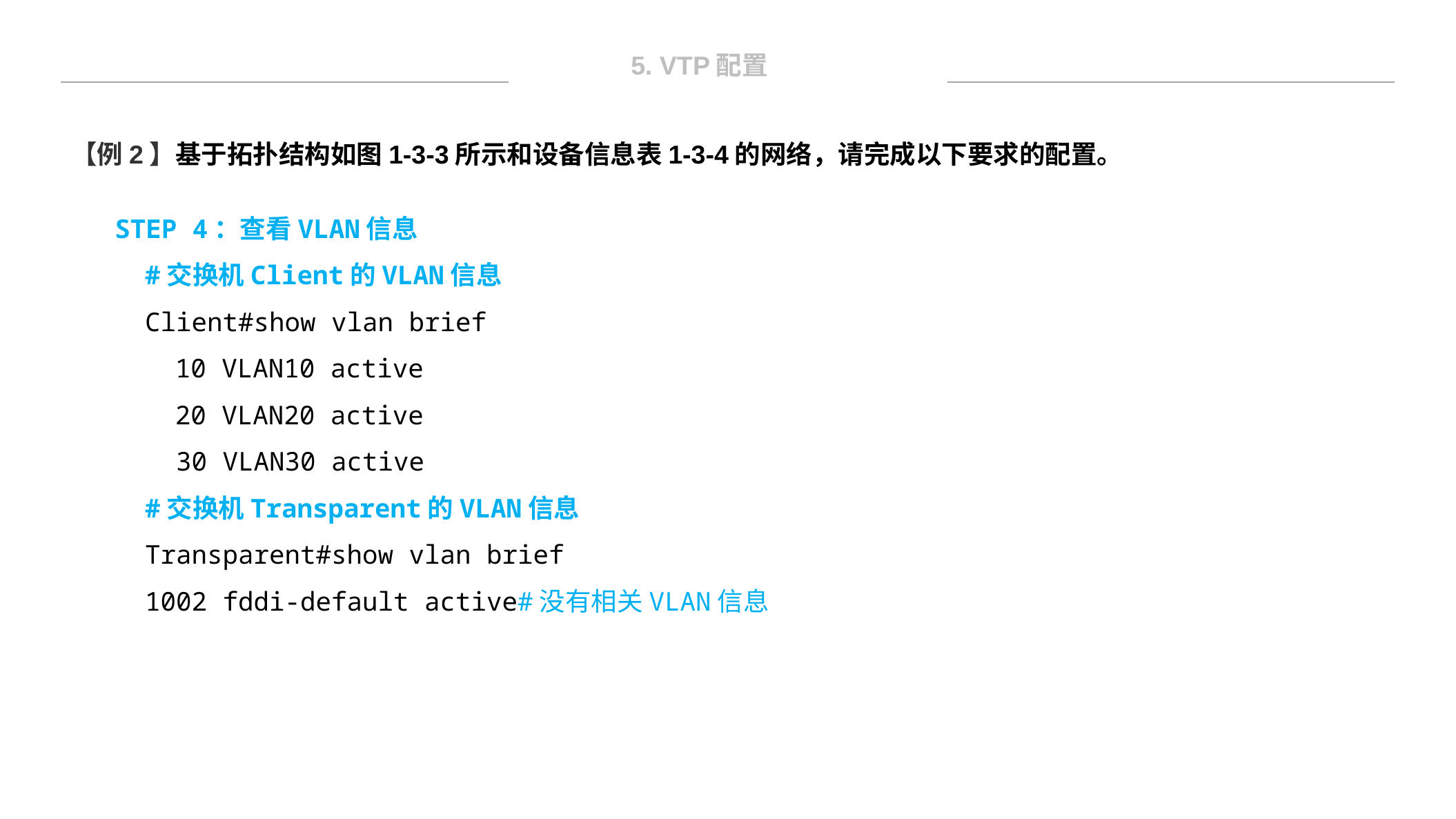

5. VTP配置
【例2】基于拓扑结构如图1-3-3所示和设备信息表1-3-4的网络，请完成以下要求的配置。
STEP 4：查看VLAN信息
#交换机Client的VLAN信息
Client#show vlan brief
10 VLAN10 active
20 VLAN20 active
  30 VLAN30 active
#交换机Transparent的VLAN信息
Transparent#show vlan brief
1002 fddi-default active#没有相关VLAN信息